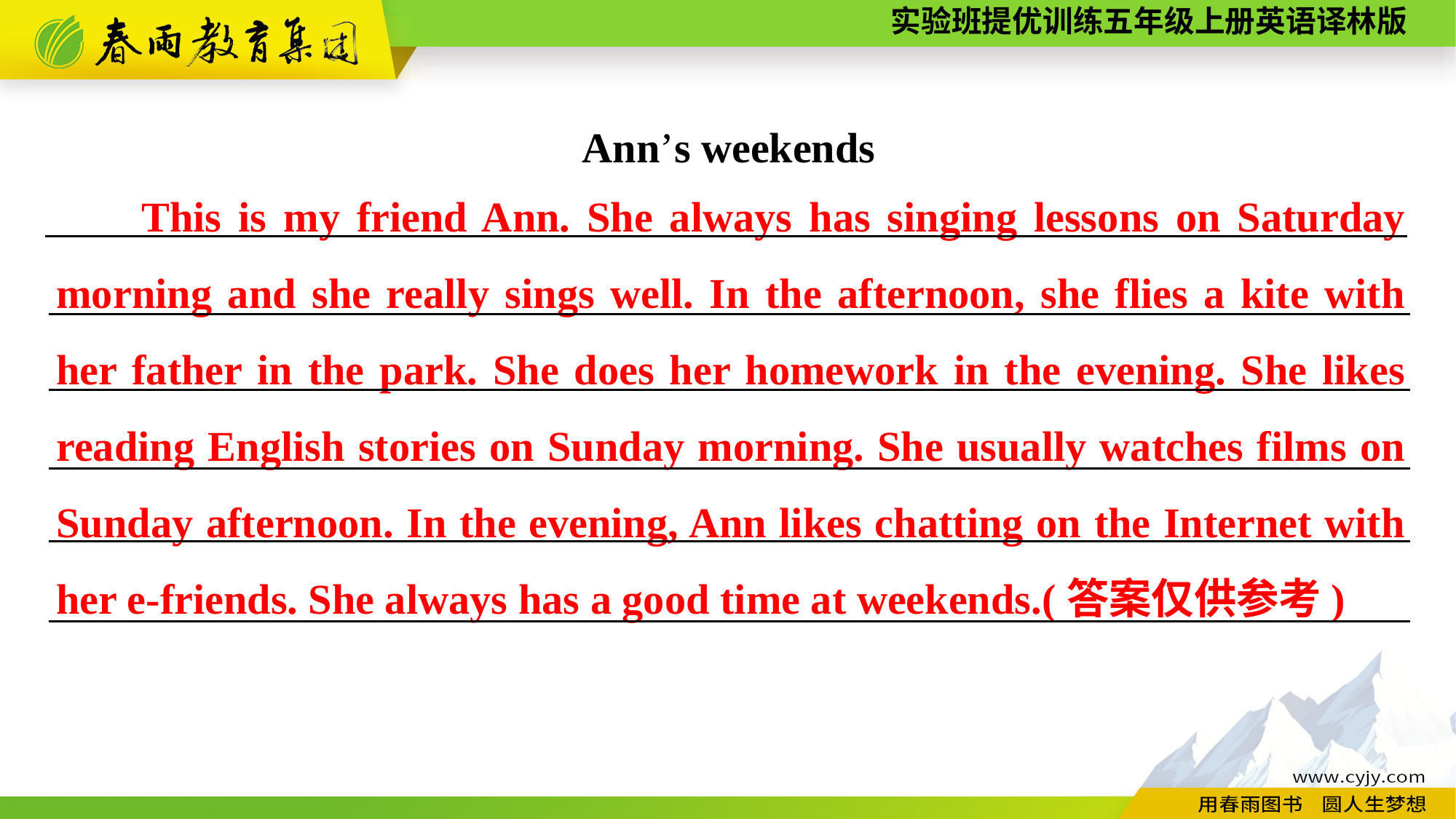

Ann’s weekends
This is my friend Ann. She always has singing lessons on Saturday morning and she really sings well. In the afternoon, she flies a kite with her father in the park. She does her homework in the evening. She likes reading English stories on Sunday morning. She usually watches films on Sunday afternoon. In the evening, Ann likes chatting on the Internet with her e-friends. She always has a good time at weekends.(答案仅供参考)